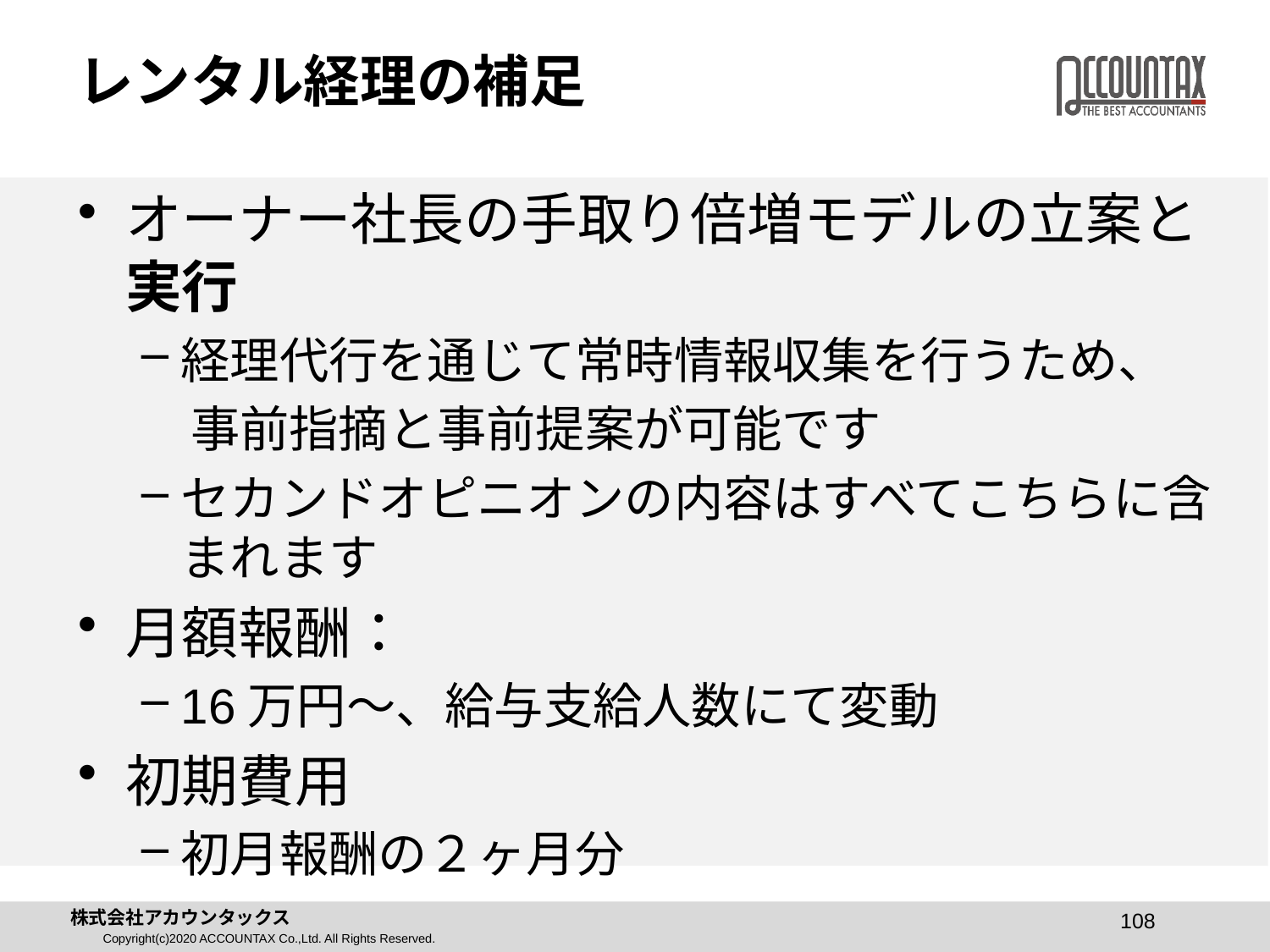

# レンタル経理の補足

オーナー社長の手取り倍増モデルの立案と実行
経理代行を通じて常時情報収集を行うため、
　事前指摘と事前提案が可能です
セカンドオピニオンの内容はすべてこちらに含まれます
月額報酬：
16万円～、給与支給人数にて変動
初期費用
初月報酬の２ヶ月分
108